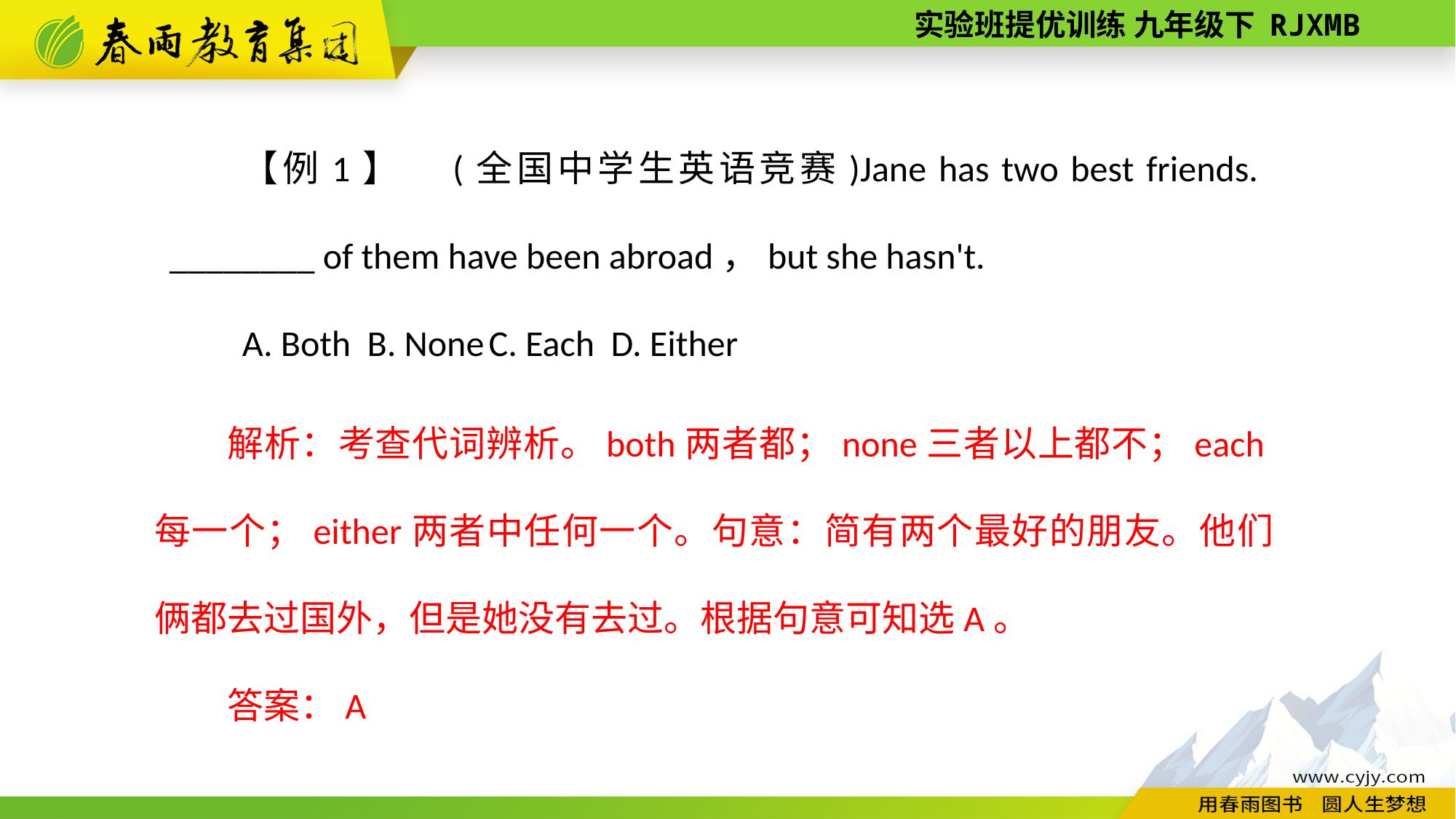

【例1】　(全国中学生英语竞赛)Jane has two best friends. ________ of them have been abroad，but she hasn't.
A. Both  B. None C. Each  D. Either
解析：考查代词辨析。both两者都；none三者以上都不；each每一个；either两者中任何一个。句意：简有两个最好的朋友。他们俩都去过国外，但是她没有去过。根据句意可知选A。
答案：A